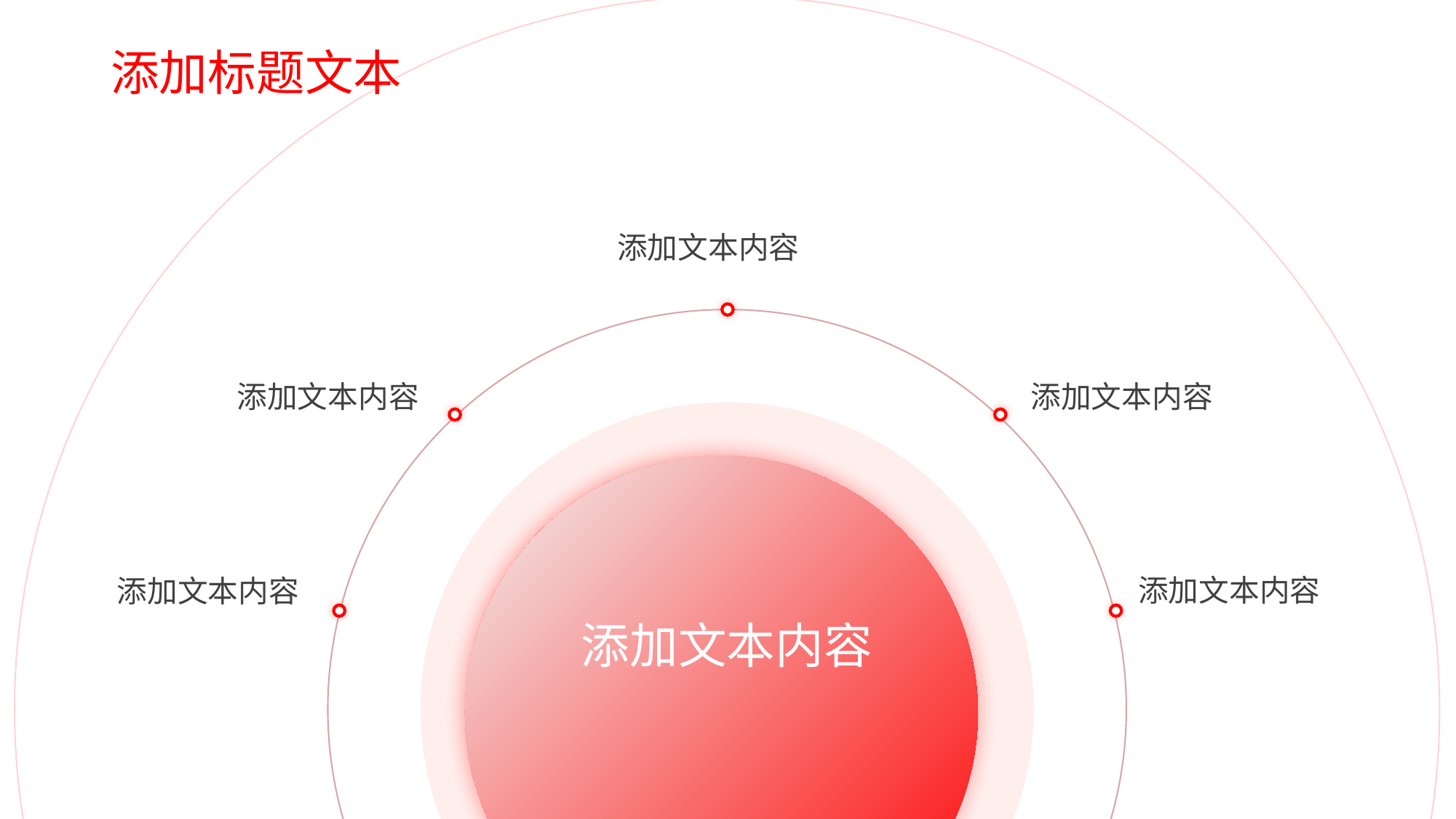

# 添加标题文本
添加文本内容

添加文本内容
添加文本内容

添加文本内容
添加文本内容

添加文本内容